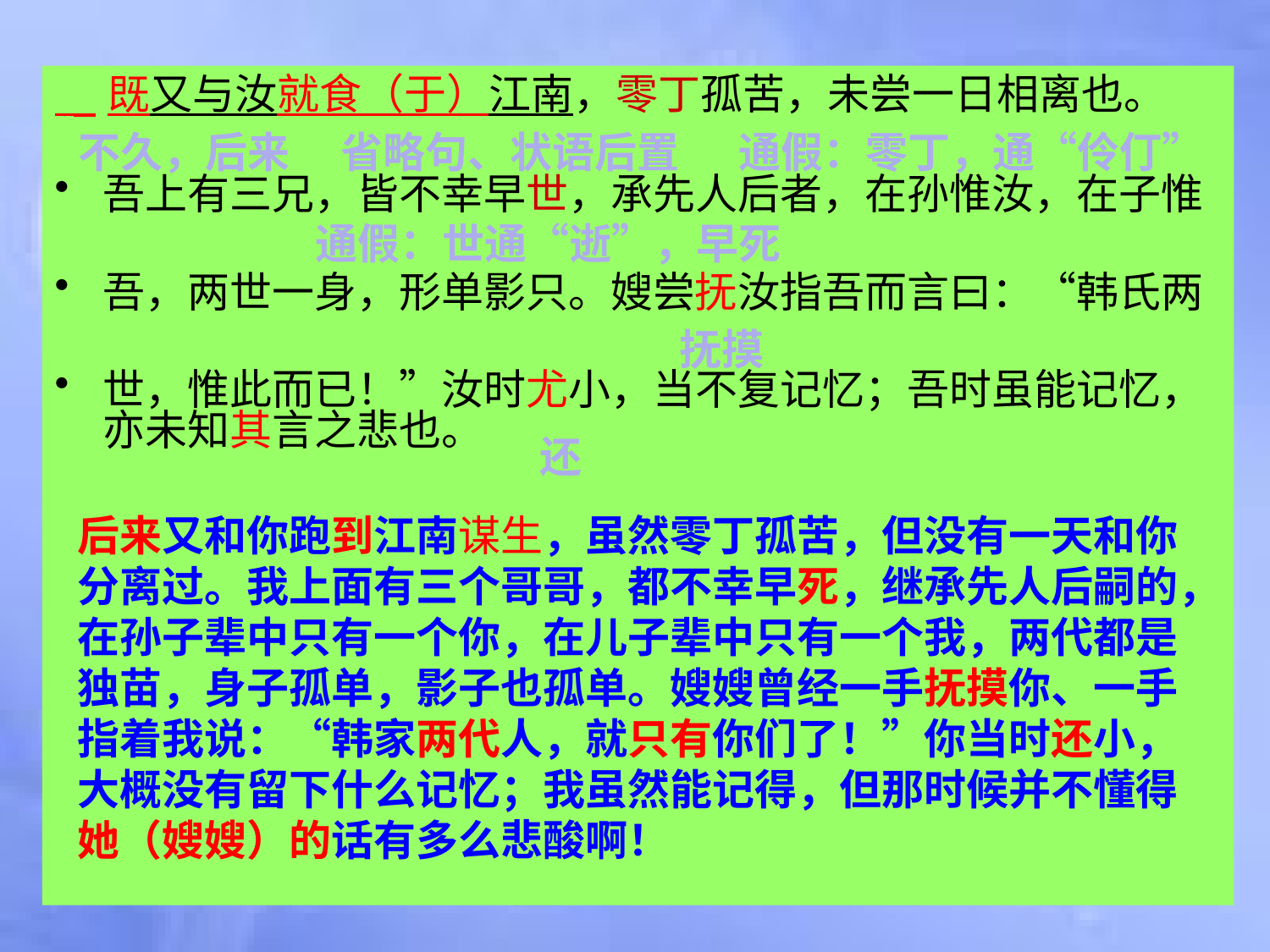

#
    既又与汝就食（于）江南，零丁孤苦，未尝一日相离也。

吾上有三兄，皆不幸早世，承先人后者，在孙惟汝，在子惟

吾，两世一身，形单影只。嫂尝抚汝指吾而言曰：“韩氏两

世，惟此而已！”汝时尤小，当不复记忆；吾时虽能记忆，亦未知其言之悲也。

不久，后来
省略句、状语后置
通假：零丁，通“伶仃”
通假：世通“逝”，早死
抚摸
还
后来又和你跑到江南谋生，虽然零丁孤苦，但没有一天和你分离过。我上面有三个哥哥，都不幸早死，继承先人后嗣的，在孙子辈中只有一个你，在儿子辈中只有一个我，两代都是独苗，身子孤单，影子也孤单。嫂嫂曾经一手抚摸你、一手指着我说：“韩家两代人，就只有你们了！”你当时还小，大概没有留下什么记忆；我虽然能记得，但那时候并不懂得她（嫂嫂）的话有多么悲酸啊！